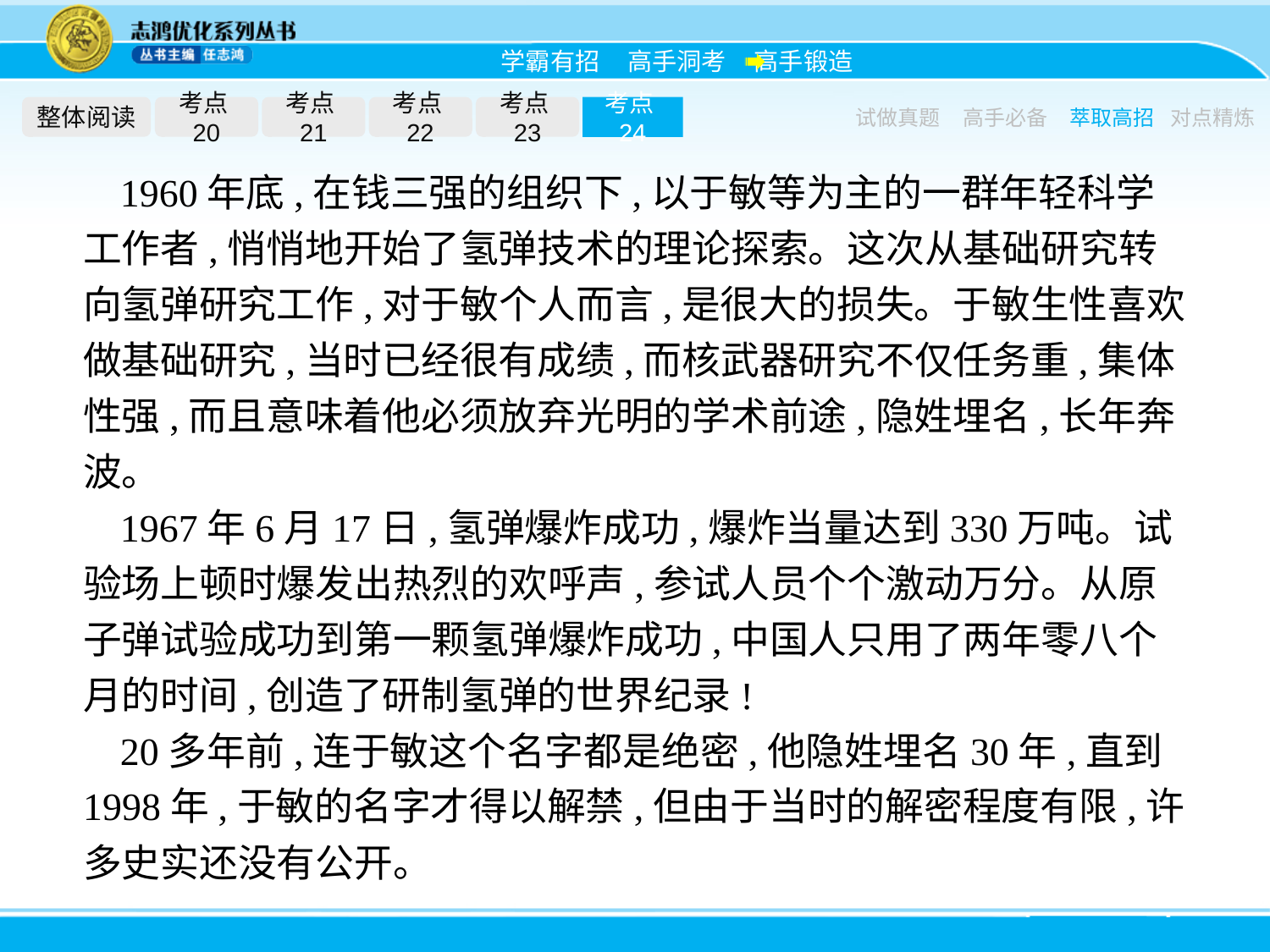

整体阅读
考点20
考点21
考点22
考点23
考点24
试做真题
高手必备
萃取高招
对点精炼
1960年底,在钱三强的组织下,以于敏等为主的一群年轻科学工作者,悄悄地开始了氢弹技术的理论探索。这次从基础研究转向氢弹研究工作,对于敏个人而言,是很大的损失。于敏生性喜欢做基础研究,当时已经很有成绩,而核武器研究不仅任务重,集体性强,而且意味着他必须放弃光明的学术前途,隐姓埋名,长年奔波。
1967年6月17日,氢弹爆炸成功,爆炸当量达到330万吨。试验场上顿时爆发出热烈的欢呼声,参试人员个个激动万分。从原子弹试验成功到第一颗氢弹爆炸成功,中国人只用了两年零八个月的时间,创造了研制氢弹的世界纪录!
20多年前,连于敏这个名字都是绝密,他隐姓埋名30年,直到1998年,于敏的名字才得以解禁,但由于当时的解密程度有限,许多史实还没有公开。